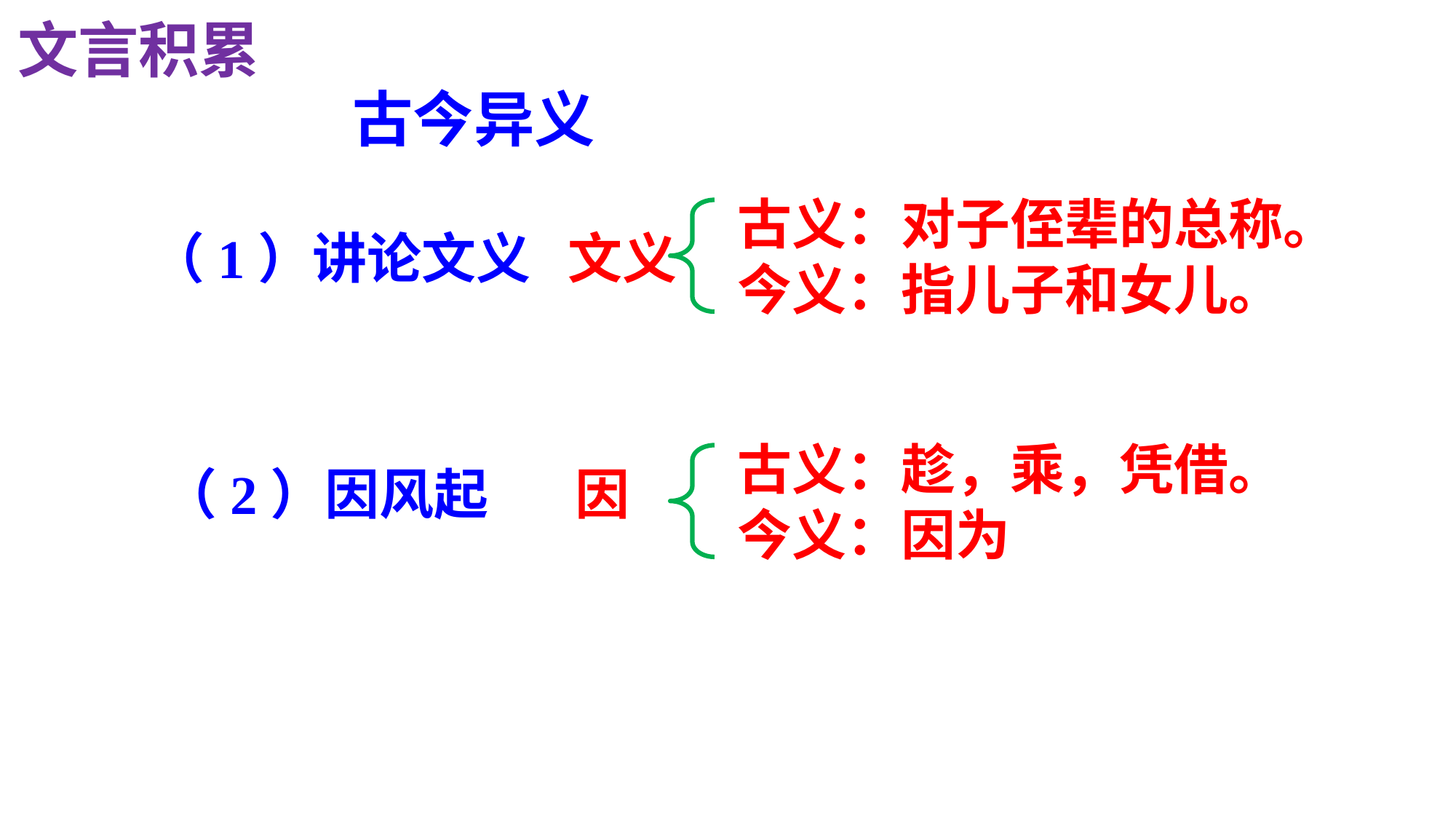

文言积累
古今异义
古义：对子侄辈的总称。
今义：指儿子和女儿。

  （1）讲论文义   文义

   （2）因风起       因

古义：趁，乘，凭借。
今义：因为